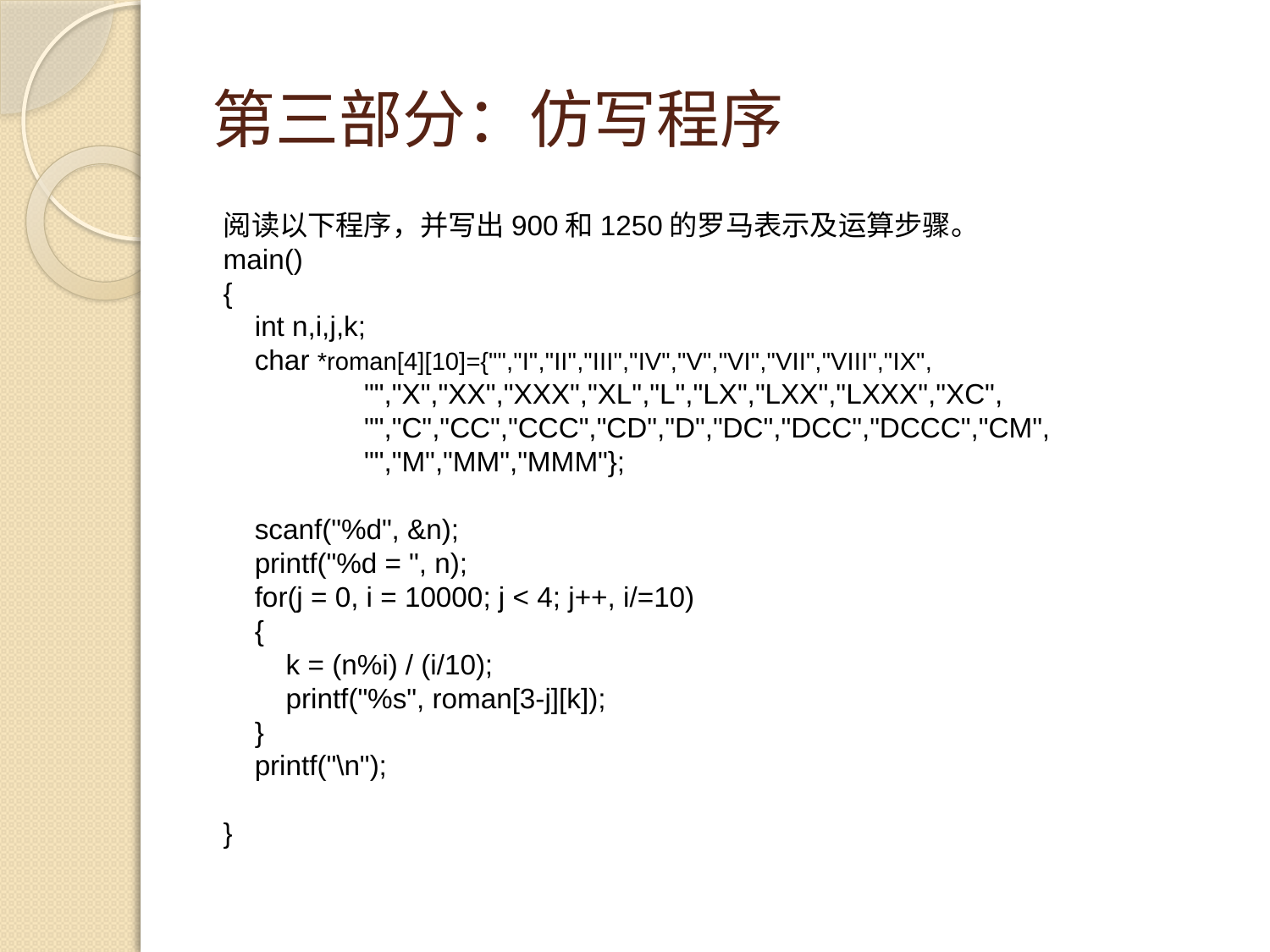

# 第三部分：仿写程序
阅读以下程序，并写出900和1250的罗马表示及运算步骤。
main()
{
    int n,i,j,k;
    char *roman[4][10]={"","I","II","III","IV","V","VI","VII","VIII","IX",
                  "","X","XX","XXX","XL","L","LX","LXX","LXXX","XC",
                  "","C","CC","CCC","CD","D","DC","DCC","DCCC","CM",
                  "","M","MM","MMM"};

    scanf("%d", &n);
    printf("%d = ", n);
    for(j = 0, i = 10000; j < 4; j++, i/=10)
    {
        k = (n%i) / (i/10);
        printf("%s", roman[3-j][k]);
    }
    printf("\n");

}